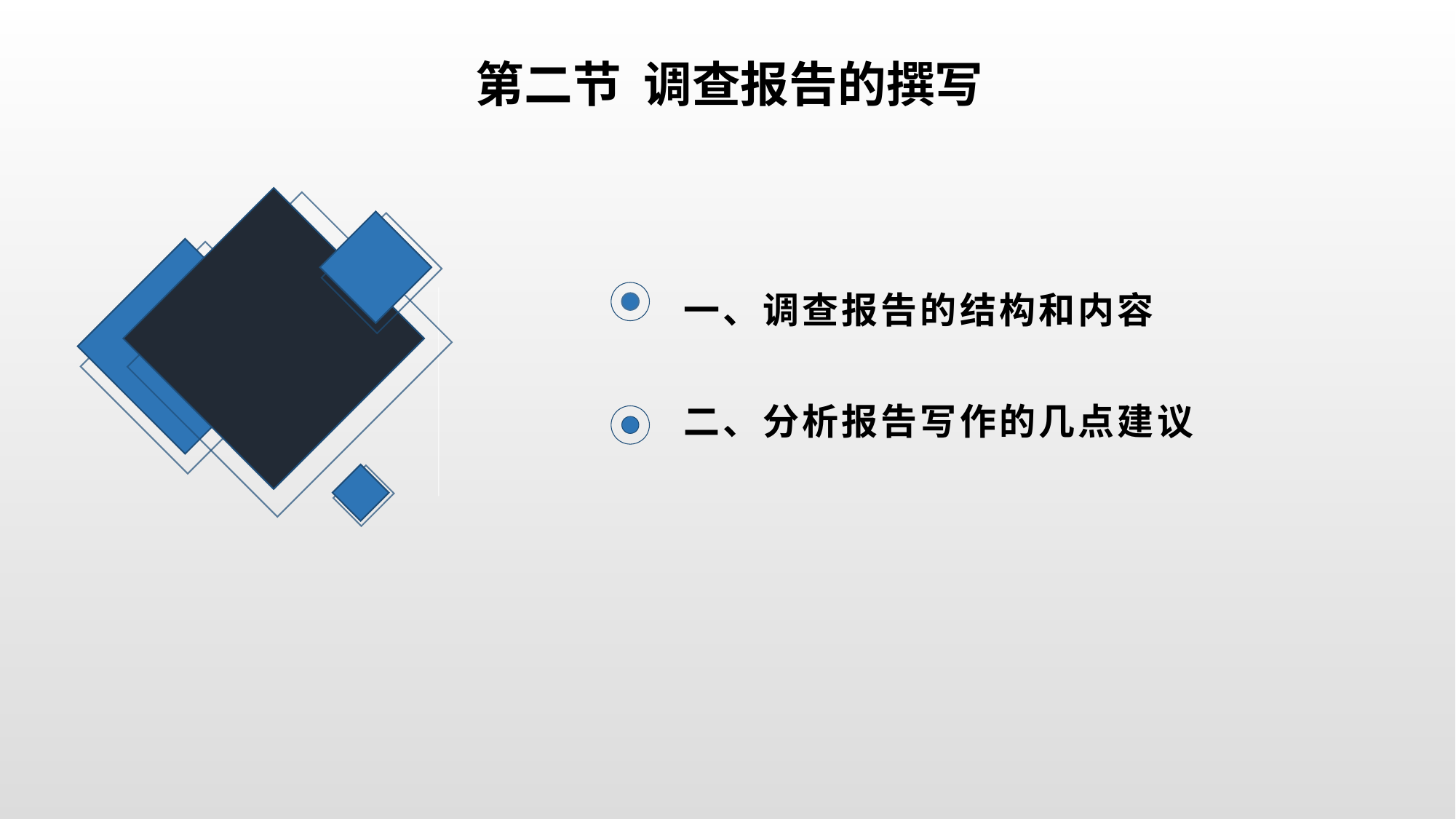

第二节  调查报告的撰写

一、调查报告的结构和内容
二、分析报告写作的几点建议